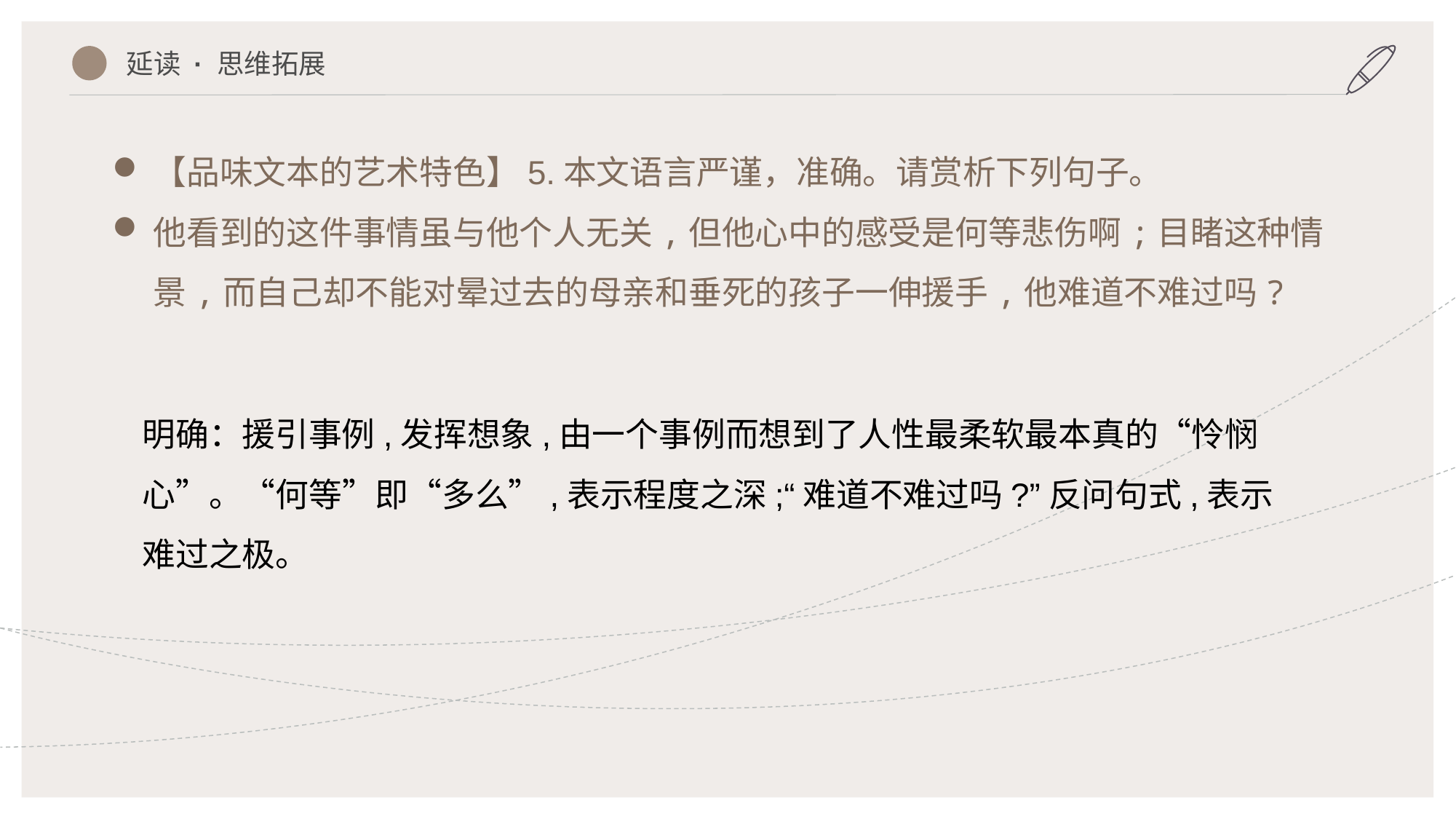

延读 · 思维拓展

【品味文本的艺术特色】5.本文语言严谨，准确。请赏析下列句子。
他看到的这件事情虽与他个人无关,但他心中的感受是何等悲伤啊;目睹这种情景,而自己却不能对晕过去的母亲和垂死的孩子一伸援手,他难道不难过吗?

明确：援引事例,发挥想象,由一个事例而想到了人性最柔软最本真的“怜悯心”。“何等”即“多么”,表示程度之深;“难道不难过吗?”反问句式,表示难过之极。